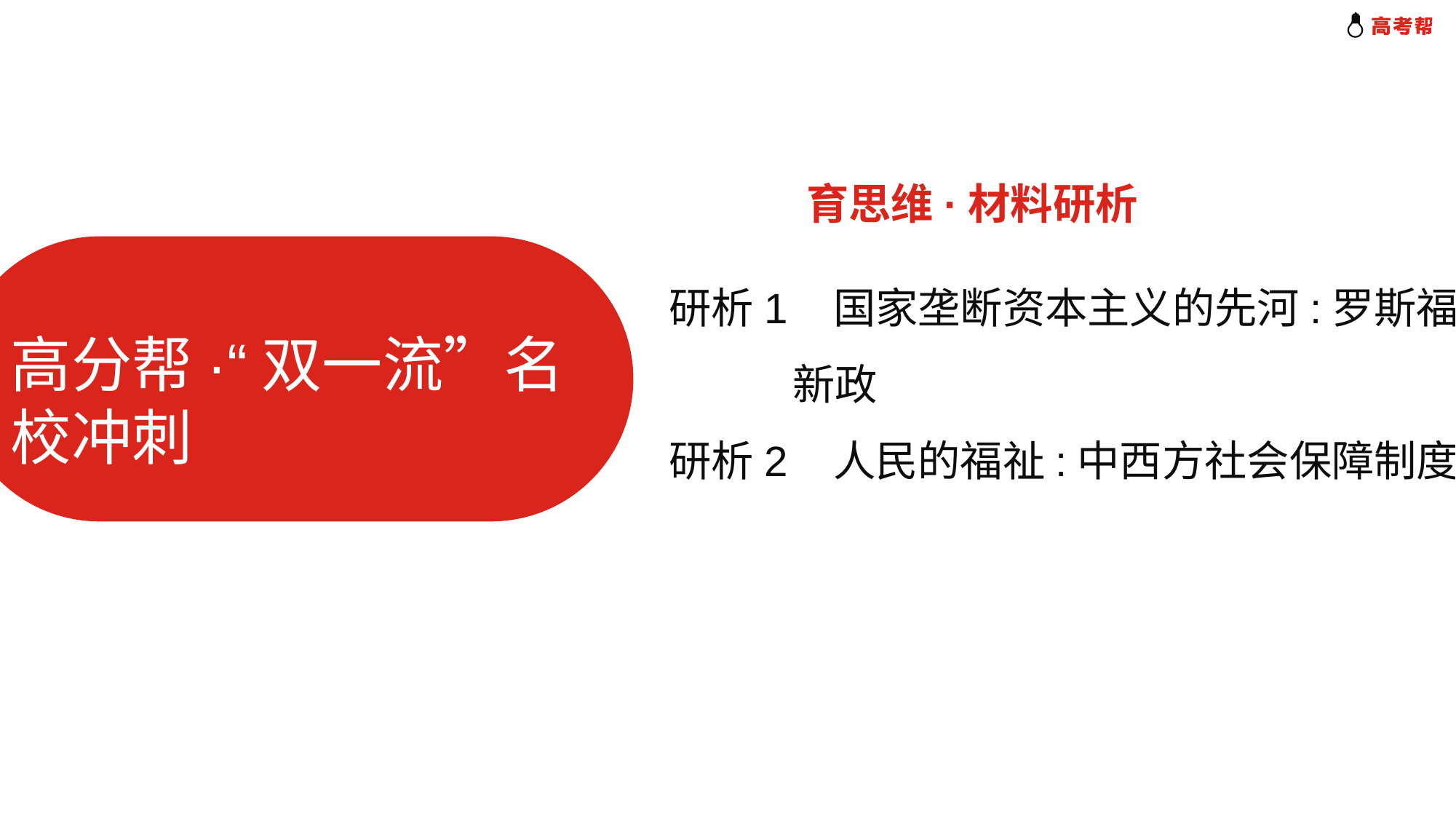

育思维·材料研析
高分帮·“双一流”名校冲刺
研析1   国家垄断资本主义的先河:罗斯福
            新政
研析2   人民的福祉:中西方社会保障制度